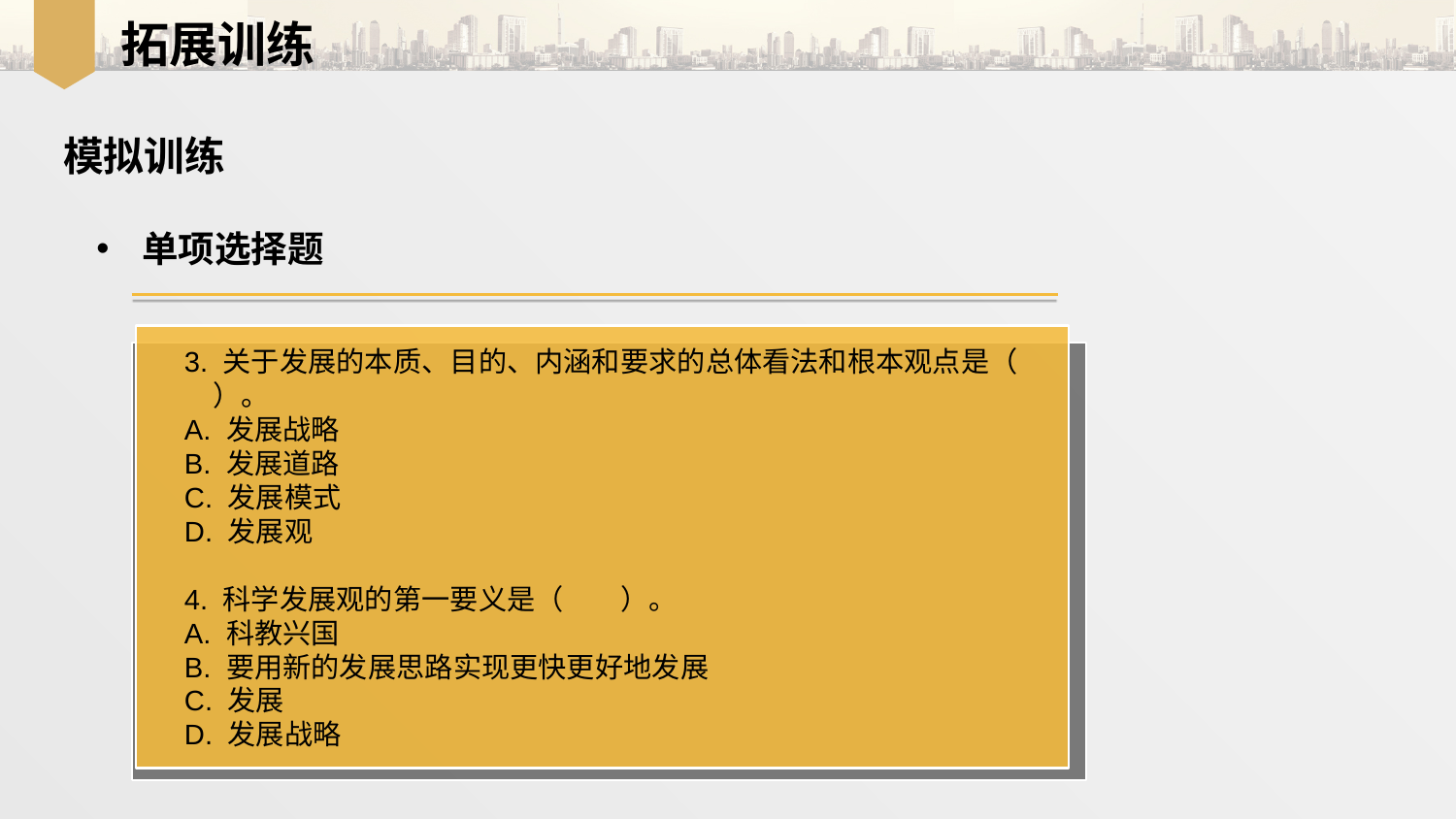

拓展训练
模拟训练
单项选择题

3. 关于发展的本质、目的、内涵和要求的总体看法和根本观点是（　　）。
A. 发展战略
B. 发展道路
C. 发展模式
D. 发展观

4. 科学发展观的第一要义是（　　）。
A. 科教兴国
B. 要用新的发展思路实现更快更好地发展
C. 发展
D. 发展战略